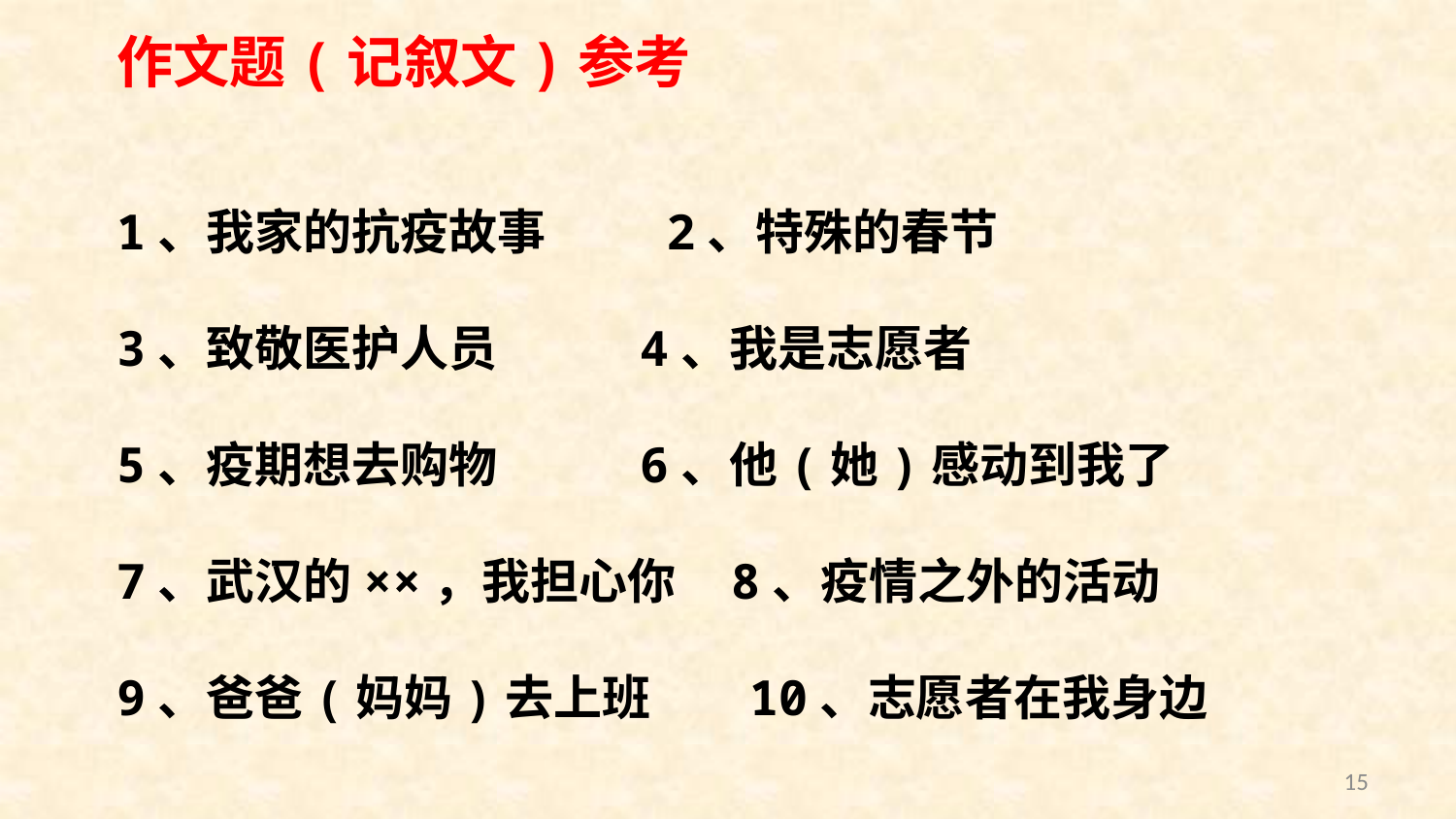

作文题(记叙文)参考
1、我家的抗疫故事          2、特殊的春节
3、致敬医护人员            4、我是志愿者
5、疫期想去购物            6、他(她)感动到我了
7、武汉的××，我担心你    8、疫情之外的活动
9、爸爸(妈妈)去上班        10、志愿者在我身边
15